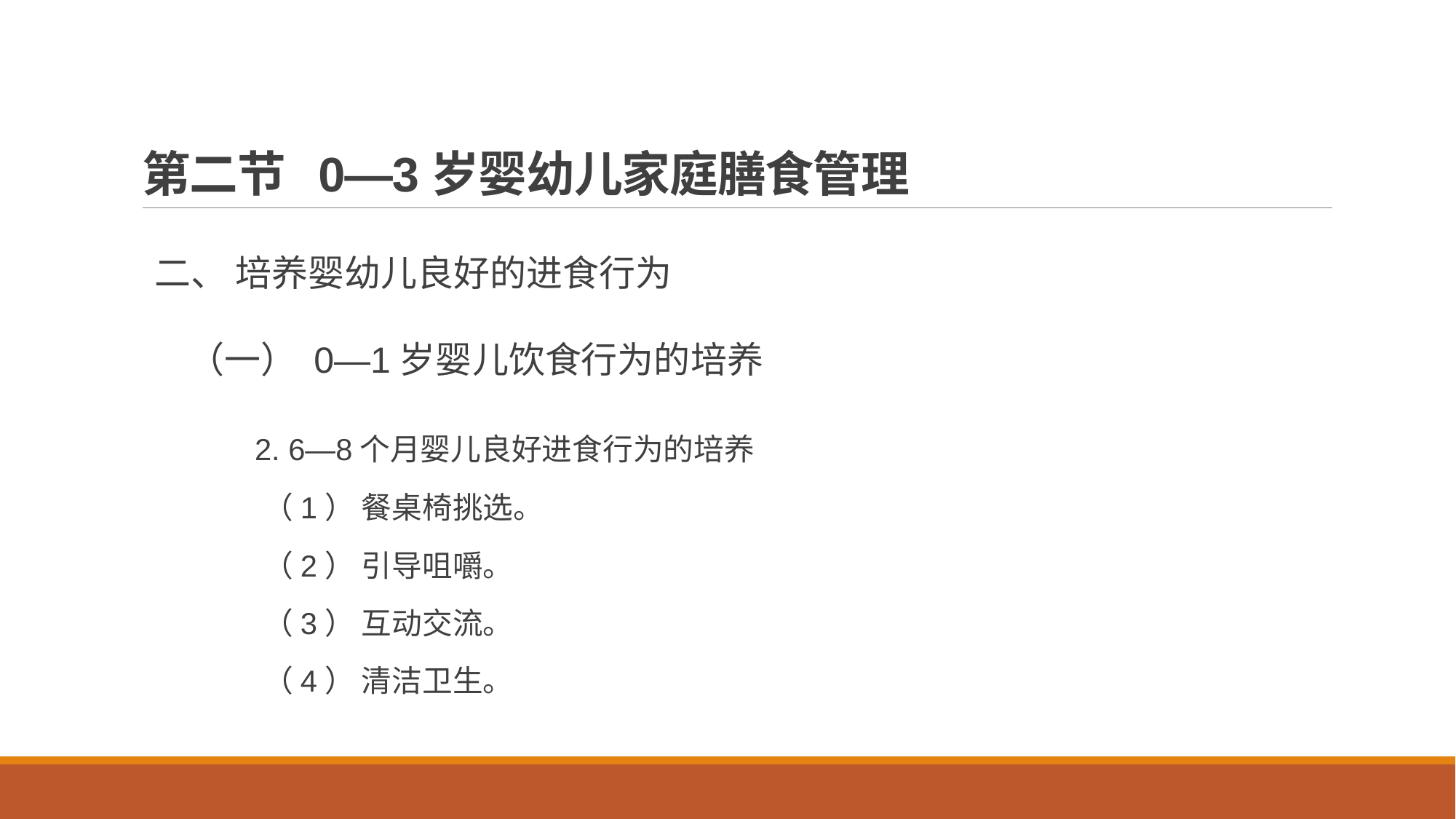

# 第二节  0—3岁婴幼儿家庭膳食管理
二、 培养婴幼儿良好的进食行为
   （一） 0—1岁婴儿饮食行为的培养
          2. 6—8个月婴儿良好进食行为的培养
               （1） 餐桌椅挑选。
               （2） 引导咀嚼。
               （3） 互动交流。
               （4） 清洁卫生。